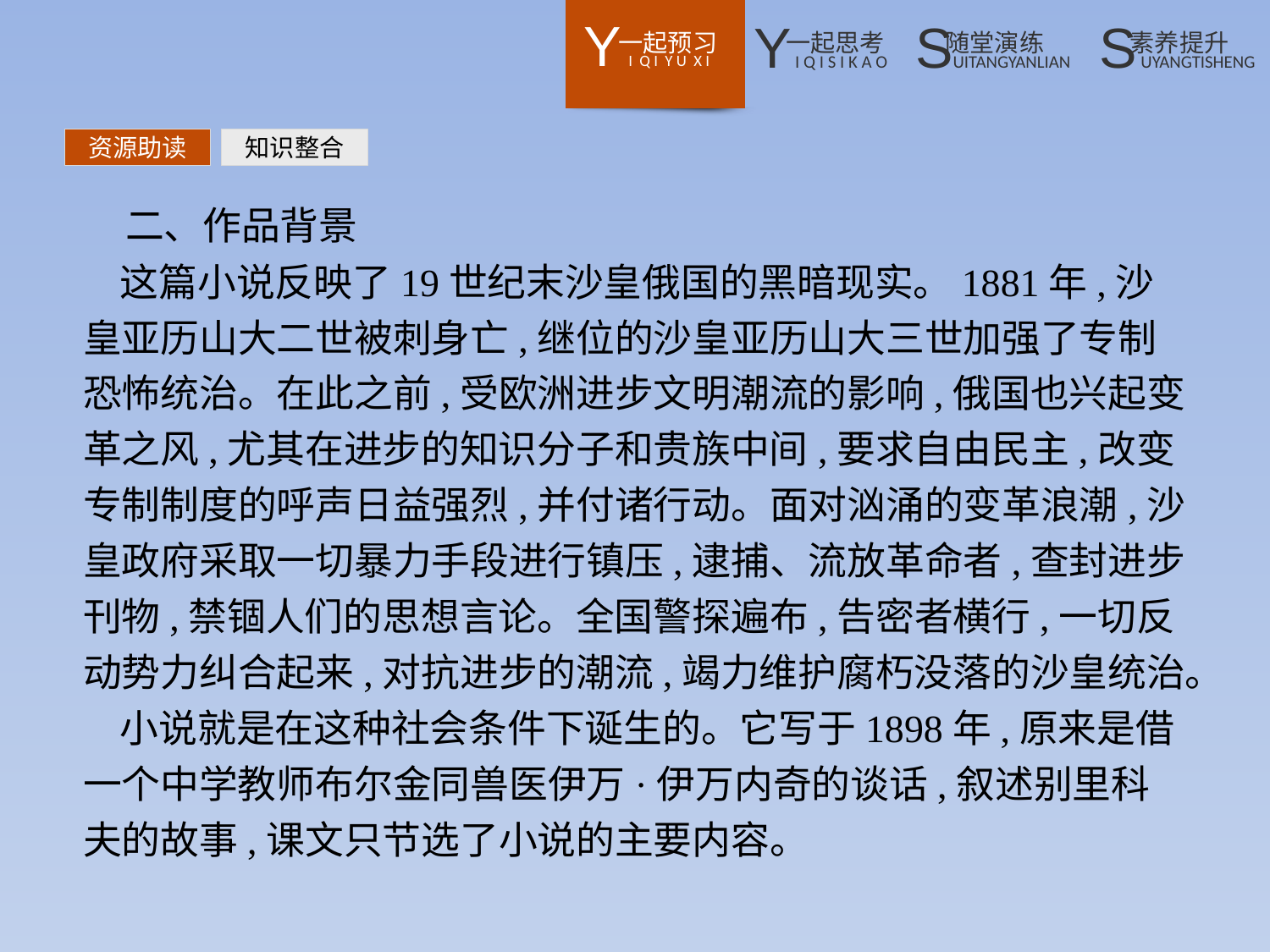

资源助读
知识整合
二、作品背景
这篇小说反映了19世纪末沙皇俄国的黑暗现实。1881年,沙皇亚历山大二世被刺身亡,继位的沙皇亚历山大三世加强了专制恐怖统治。在此之前,受欧洲进步文明潮流的影响,俄国也兴起变革之风,尤其在进步的知识分子和贵族中间,要求自由民主,改变专制制度的呼声日益强烈,并付诸行动。面对汹涌的变革浪潮,沙皇政府采取一切暴力手段进行镇压,逮捕、流放革命者,查封进步刊物,禁锢人们的思想言论。全国警探遍布,告密者横行,一切反动势力纠合起来,对抗进步的潮流,竭力维护腐朽没落的沙皇统治。
小说就是在这种社会条件下诞生的。它写于1898年,原来是借一个中学教师布尔金同兽医伊万·伊万内奇的谈话,叙述别里科夫的故事,课文只节选了小说的主要内容。